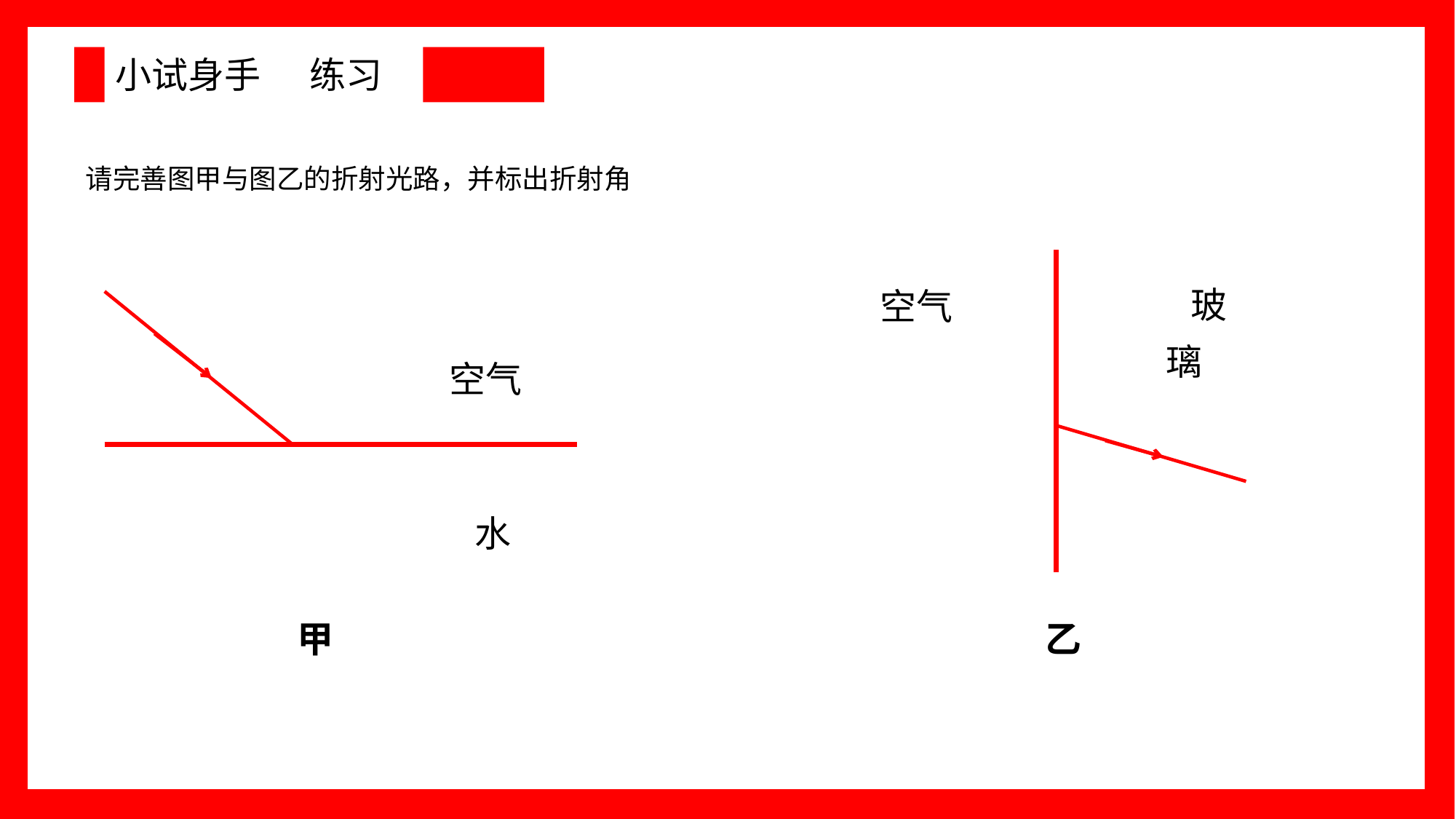

# 小试身手      练习
请完善图甲与图乙的折射光路，并标出折射角
  玻璃
空气
乙
空气
  水
甲